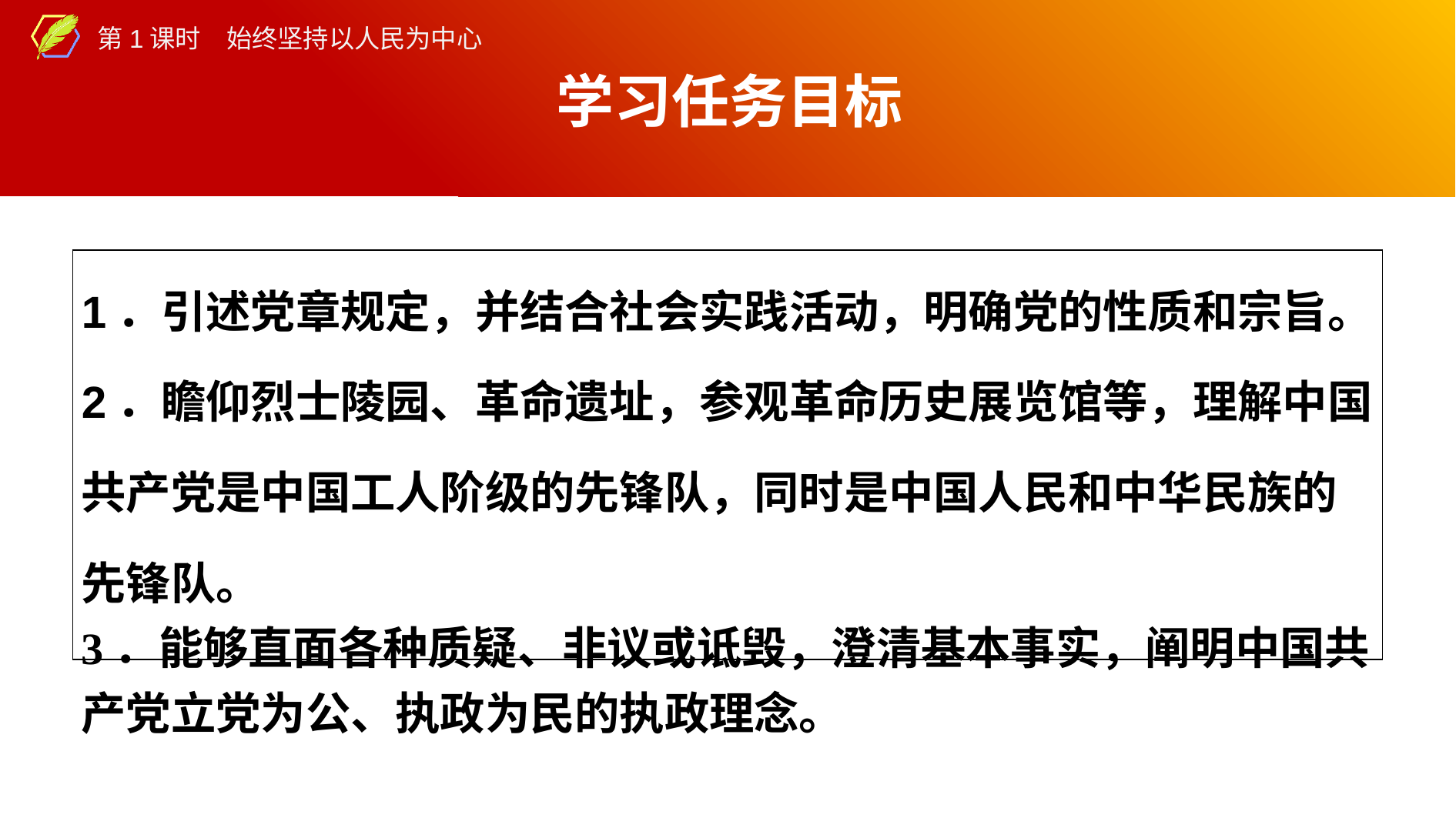

学习任务目标
| 1．引述党章规定，并结合社会实践活动，明确党的性质和宗旨。 2．瞻仰烈士陵园、革命遗址，参观革命历史展览馆等，理解中国共产党是中国工人阶级的先锋队，同时是中国人民和中华民族的先锋队。 3．能够直面各种质疑、非议或诋毁，澄清基本事实，阐明中国共产党立党为公、执政为民的执政理念。 |
| --- |